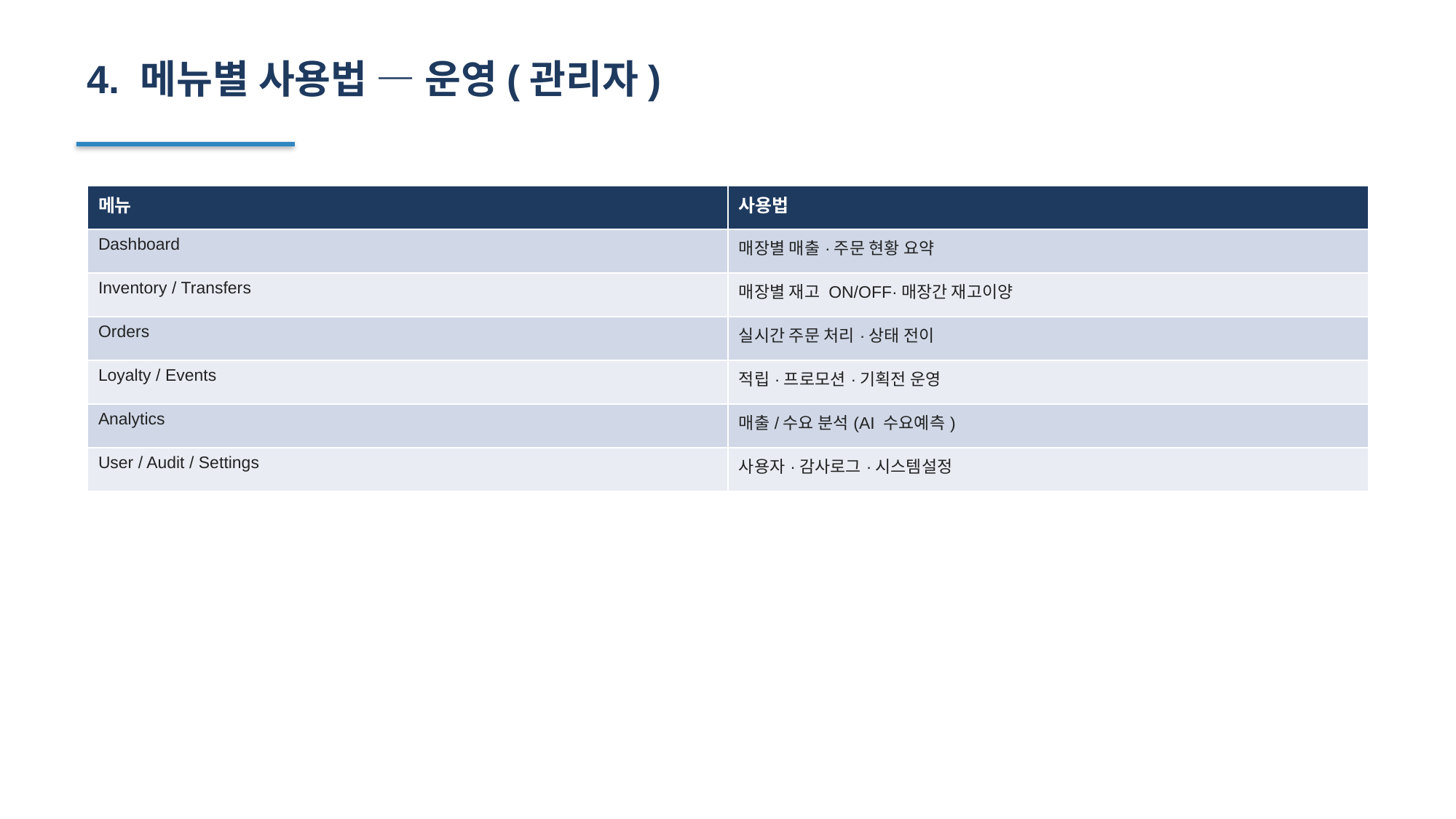

4. 메뉴별 사용법 — 운영(관리자)

| 메뉴 | 사용법 |
| --- | --- |
| Dashboard | 매장별 매출·주문 현황 요약 |
| Inventory / Transfers | 매장별 재고 ON/OFF·매장간 재고이양 |
| Orders | 실시간 주문 처리·상태 전이 |
| Loyalty / Events | 적립·프로모션·기획전 운영 |
| Analytics | 매출/수요 분석(AI 수요예측) |
| User / Audit / Settings | 사용자·감사로그·시스템설정 |